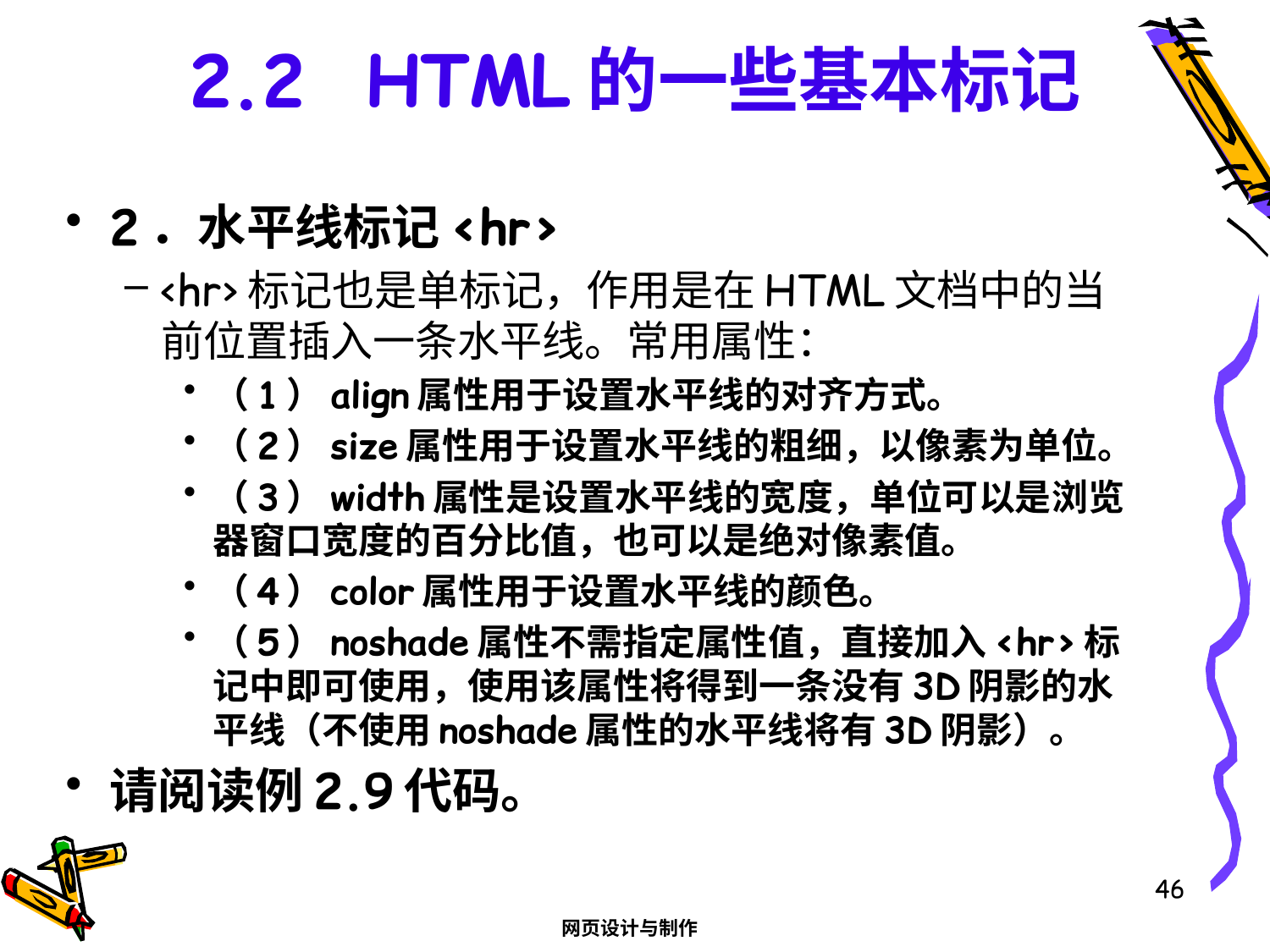

# 2.2  HTML的一些基本标记
2．水平线标记<hr>
<hr>标记也是单标记，作用是在HTML文档中的当前位置插入一条水平线。常用属性：
（1）align属性用于设置水平线的对齐方式。
（2）size属性用于设置水平线的粗细，以像素为单位。
（3）width属性是设置水平线的宽度，单位可以是浏览器窗口宽度的百分比值，也可以是绝对像素值。
（4）color属性用于设置水平线的颜色。
（5）noshade属性不需指定属性值，直接加入<hr>标记中即可使用，使用该属性将得到一条没有3D阴影的水平线（不使用noshade属性的水平线将有3D阴影）。
请阅读例2.9代码。
46
网页设计与制作